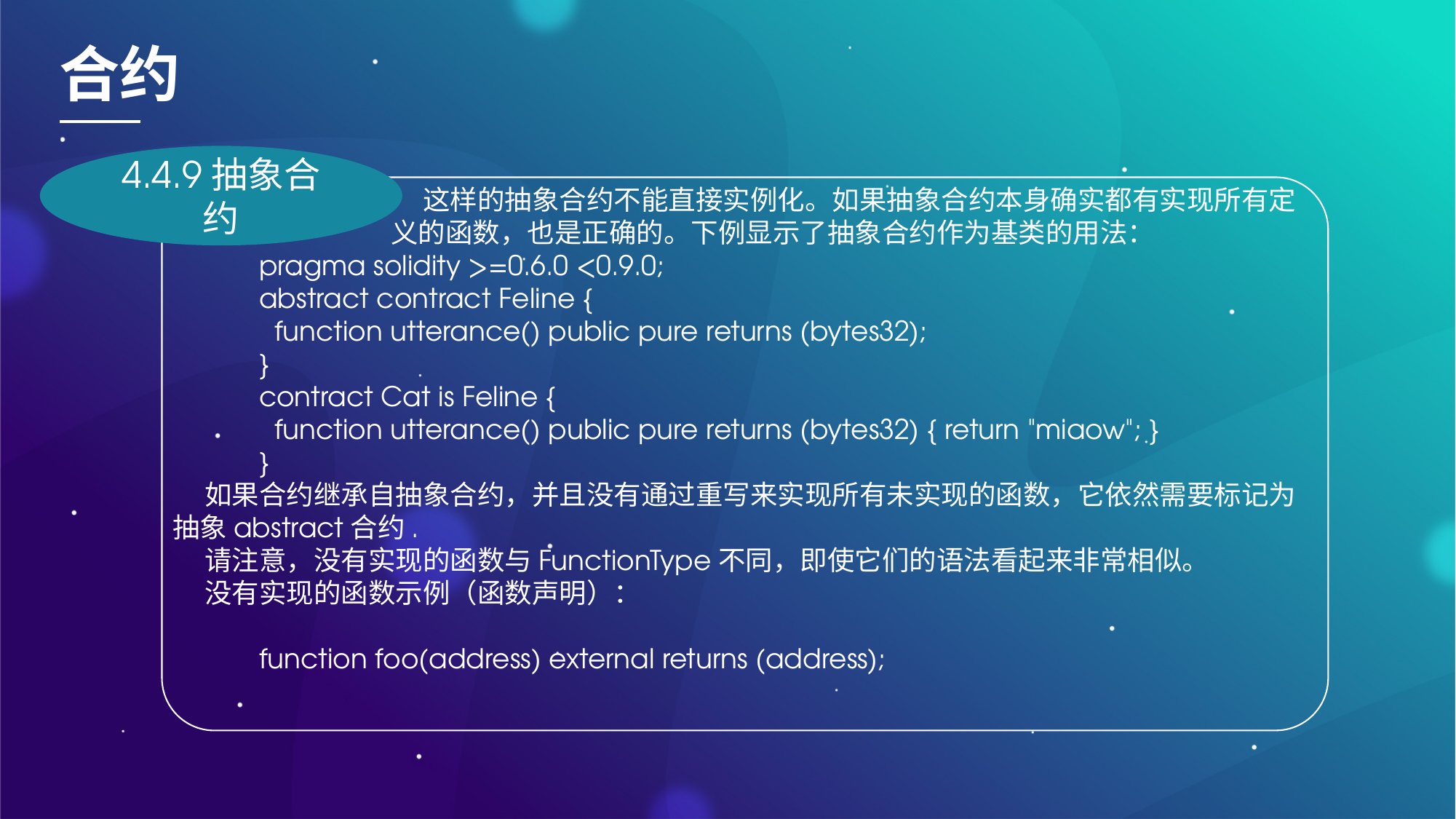

合约
4.4.9抽象合约

这样的抽象合约不能直接实例化。如果抽象合约本身确实都有实现所有定义的函数，也是正确的。下例显示了抽象合约作为基类的用法：
pragma solidity >=0.6.0 <0.9.0;
abstract contract Feline {
  function utterance() public pure returns (bytes32);
}
contract Cat is Feline {
  function utterance() public pure returns (bytes32) { return "miaow"; }
}
如果合约继承自抽象合约，并且没有通过重写来实现所有未实现的函数，它依然需要标记为抽象abstract合约.
请注意，没有实现的函数与FunctionType不同，即使它们的语法看起来非常相似。
没有实现的函数示例（函数声明）：

function foo(address) external returns (address);